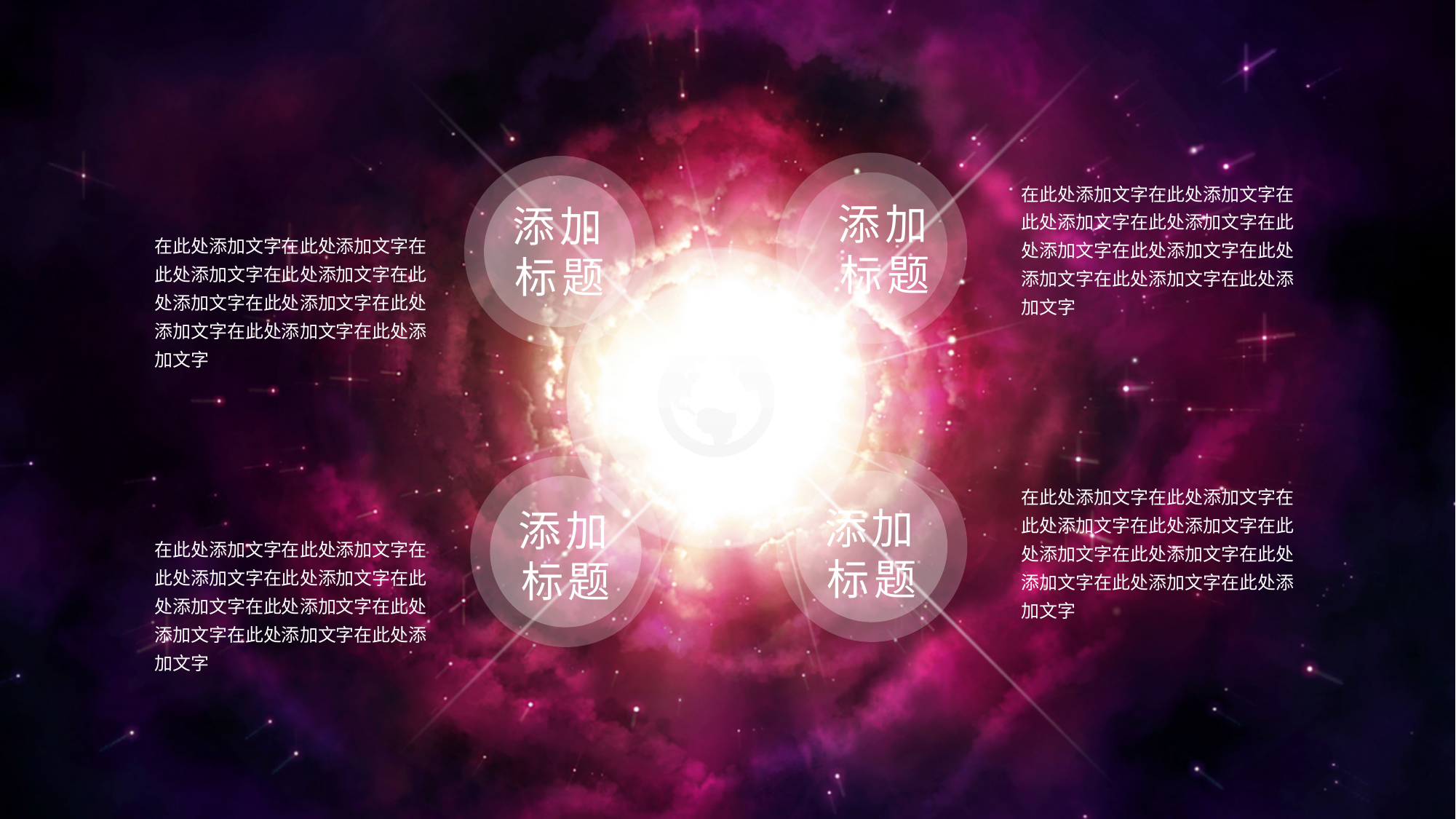

添加标题

添加标题
在此处添加文字在此处添加文字在此处添加文字在此处添加文字在此处添加文字在此处添加文字在此处添加文字在此处添加文字在此处添加文字
在此处添加文字在此处添加文字在此处添加文字在此处添加文字在此处添加文字在此处添加文字在此处添加文字在此处添加文字在此处添加文字

添加标题

添加标题
在此处添加文字在此处添加文字在此处添加文字在此处添加文字在此处添加文字在此处添加文字在此处添加文字在此处添加文字在此处添加文字
在此处添加文字在此处添加文字在此处添加文字在此处添加文字在此处添加文字在此处添加文字在此处添加文字在此处添加文字在此处添加文字